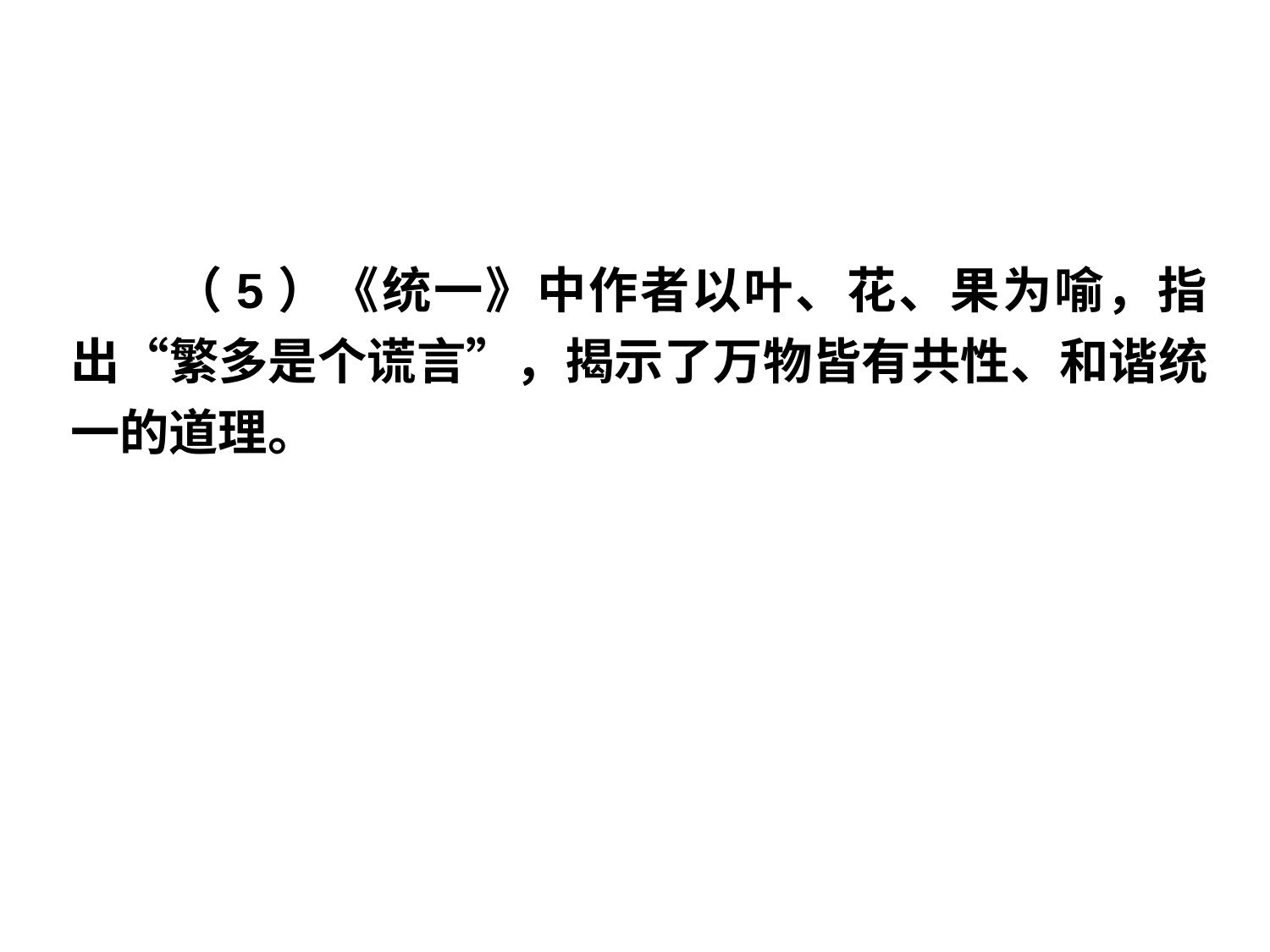

（5）《统一》中作者以叶、花、果为喻，指出“繁多是个谎言”，揭示了万物皆有共性、和谐统一的道理。